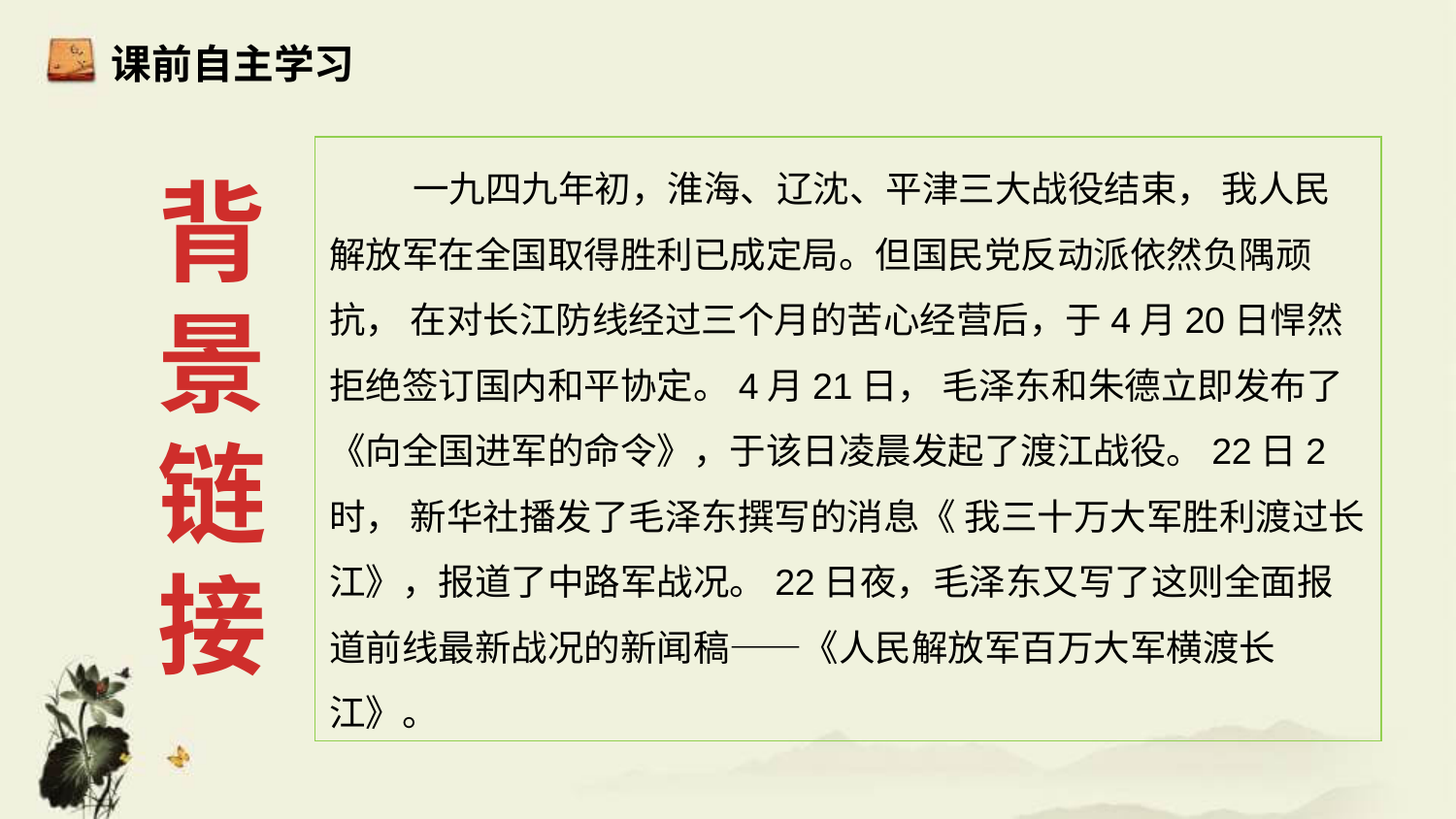

课前自主学习
背景链接
         一九四九年初，淮海、辽沈、平津三大战役结束， 我人民解放军在全国取得胜利已成定局。但国民党反动派依然负隅顽抗， 在对长江防线经过三个月的苦心经营后，于4月20日悍然拒绝签订国内和平协定。4月21日， 毛泽东和朱德立即发布了《向全国进军的命令》，于该日凌晨发起了渡江战役。22日2时， 新华社播发了毛泽东撰写的消息《 我三十万大军胜利渡过长江》，报道了中路军战况。22日夜，毛泽东又写了这则全面报道前线最新战况的新闻稿——《人民解放军百万大军横渡长江》。